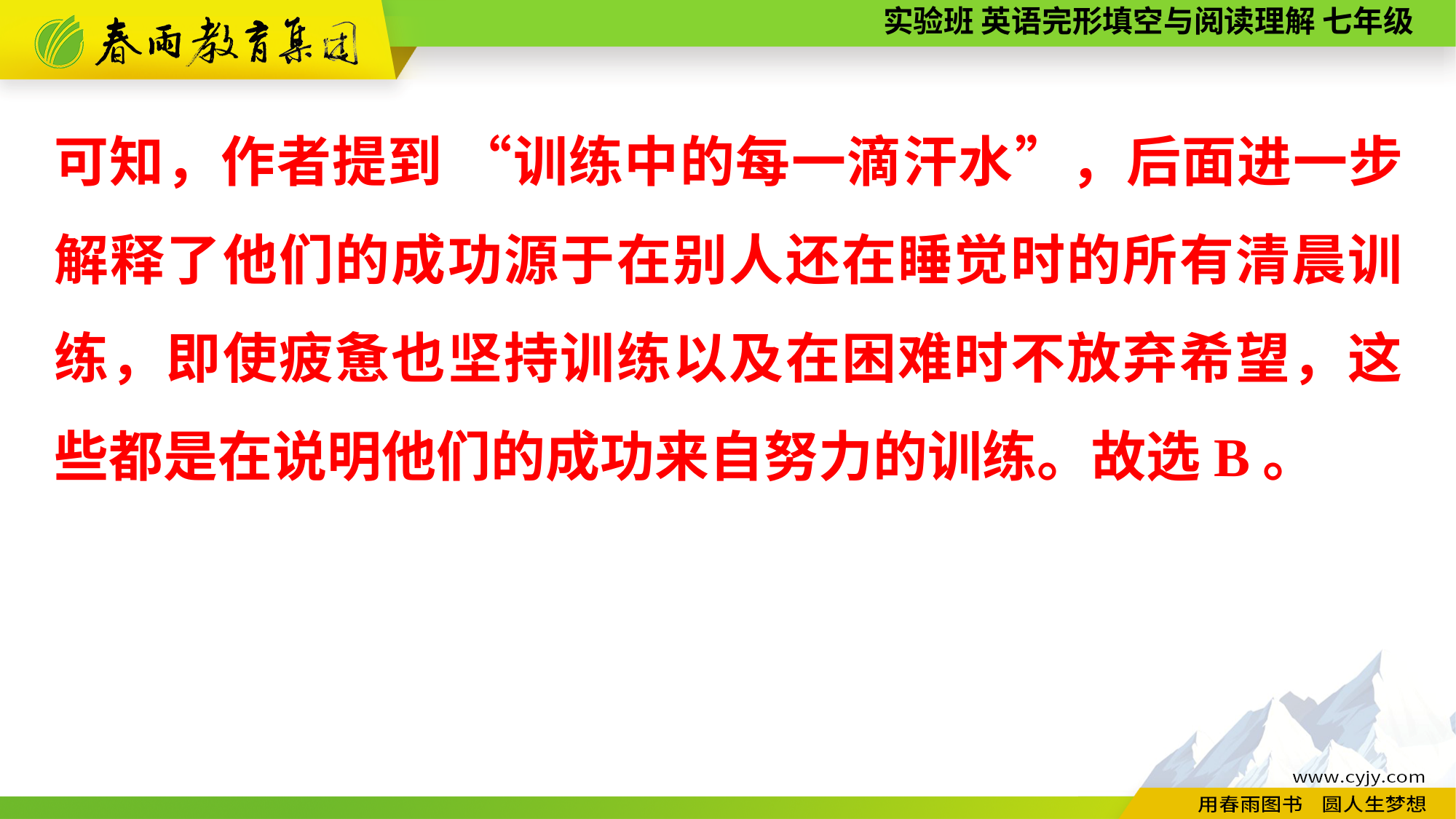

可知，作者提到 “训练中的每一滴汗水”，后面进一步解释了他们的成功源于在别人还在睡觉时的所有清晨训练，即使疲惫也坚持训练以及在困难时不放弃希望，这些都是在说明他们的成功来自努力的训练。故选B。